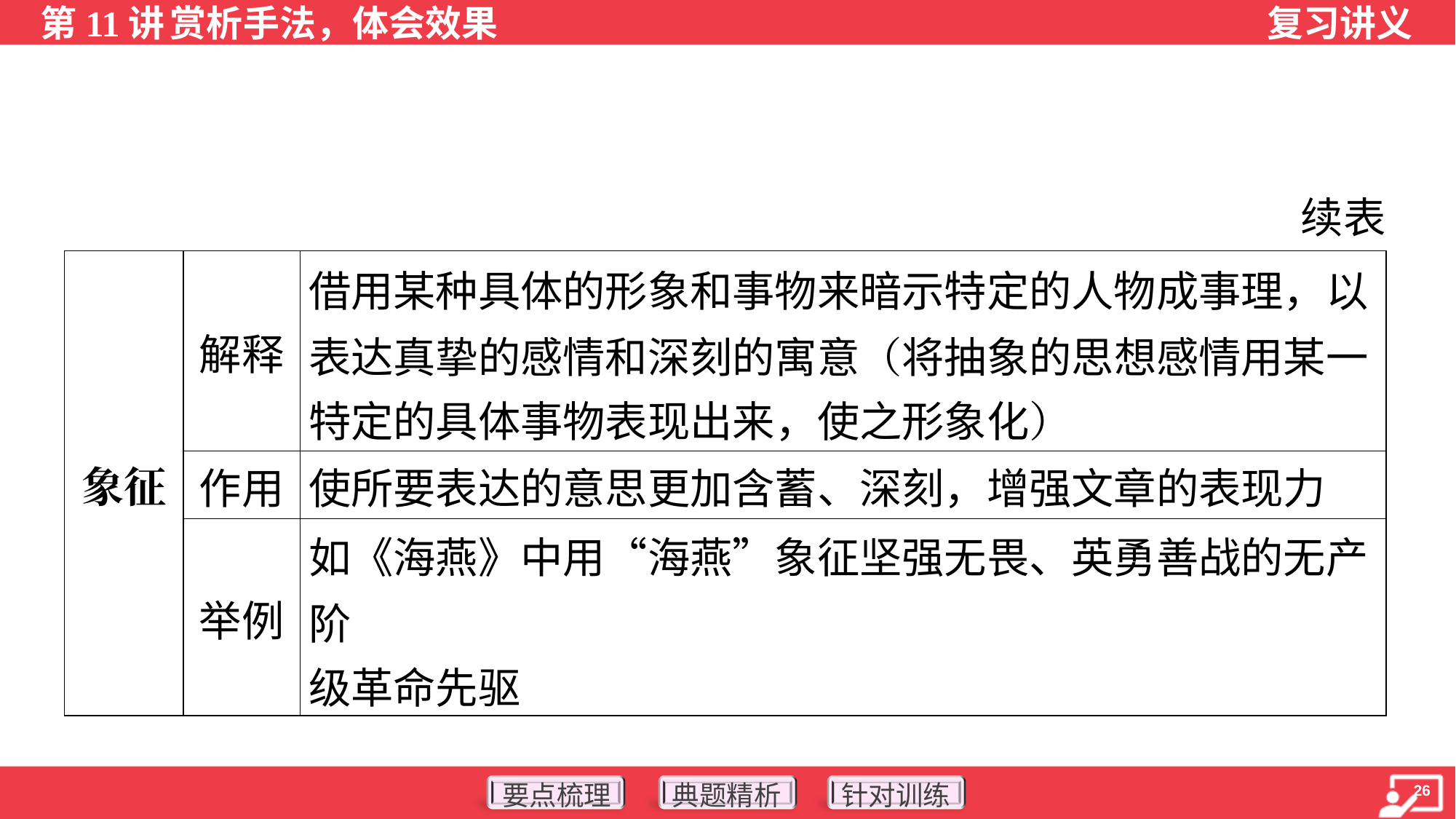

续表
| 象征 | 解释 | 借用某种具体的形象和事物来暗示特定的人物成事理，以 表达真挚的感情和深刻的寓意（将抽象的思想感情用某一 特定的具体事物表现出来，使之形象化） |
| --- | --- | --- |
|  | 作用 | 使所要表达的意思更加含蓄、深刻，增强文章的表现力 |
|  | 举例 | 如《海燕》中用“海燕”象征坚强无畏、英勇善战的无产阶 级革命先驱 |